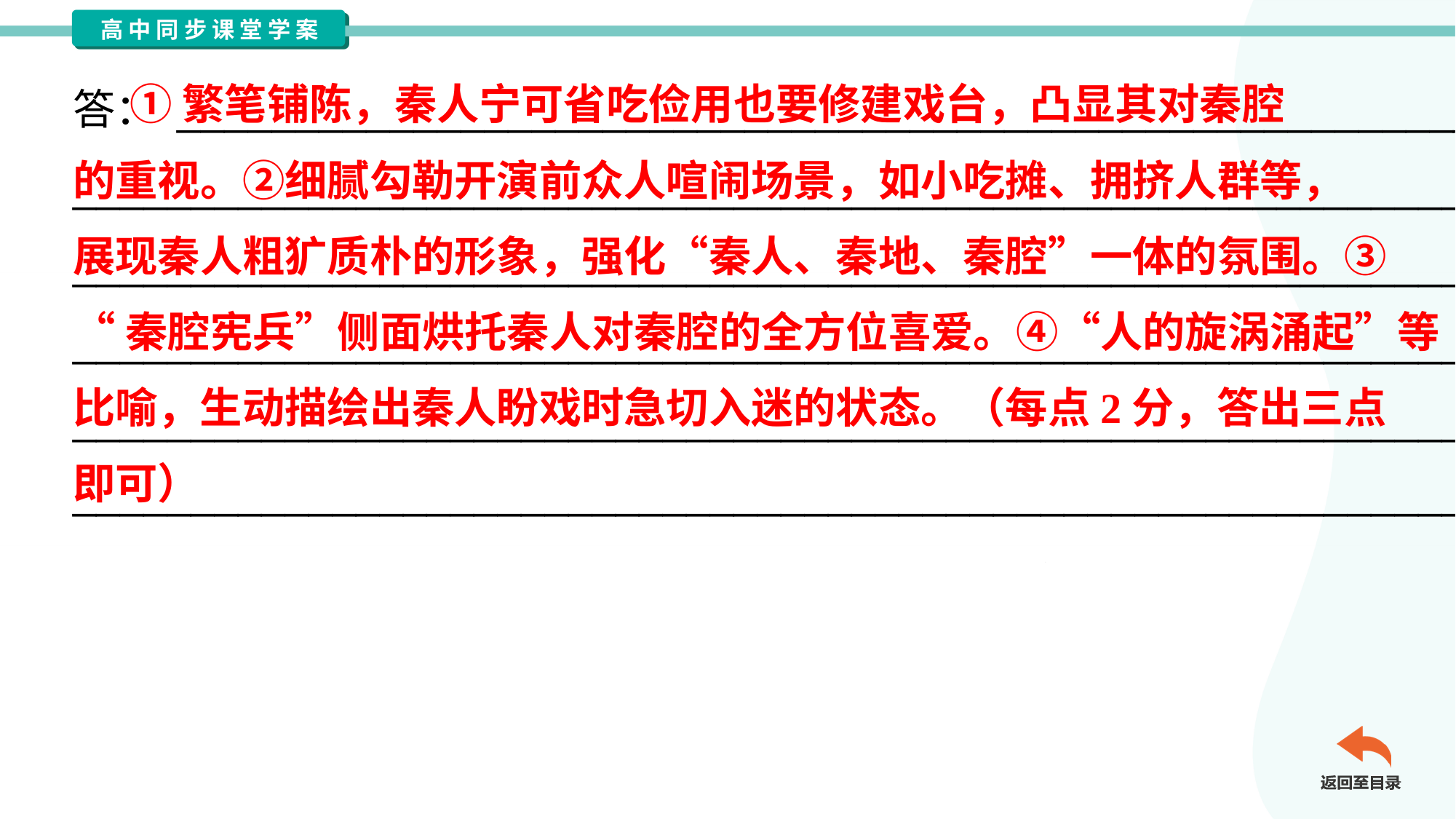

①繁笔铺陈，秦人宁可省吃俭用也要修建戏台，凸显其对秦腔
的重视。②细腻勾勒开演前众人喧闹场景，如小吃摊、拥挤人群等，
展现秦人粗犷质朴的形象，强化“秦人、秦地、秦腔”一体的氛围。③
“秦腔宪兵”侧面烘托秦人对秦腔的全方位喜爱。④“人的旋涡涌起”等
比喻，生动描绘出秦人盼戏时急切入迷的状态。（每点2分，答出三点
即可）
答： ________________________________________________________
_____________________________________________________________
_____________________________________________________________
_____________________________________________________________
_____________________________________________________________
_____________________________________________________________